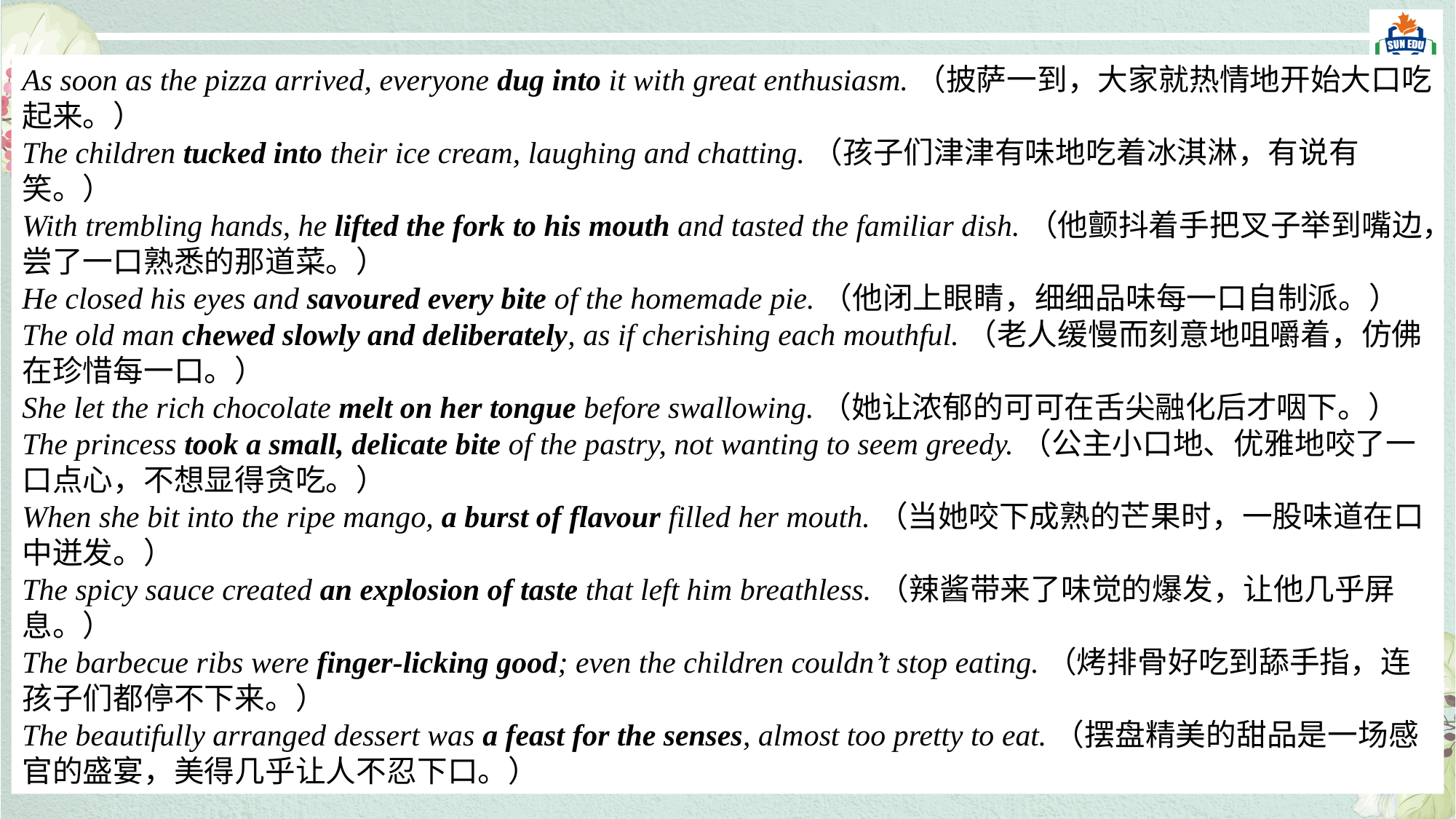

As soon as the pizza arrived, everyone dug into it with great enthusiasm.（披萨一到，大家就热情地开始大口吃起来。）
The children tucked into their ice cream, laughing and chatting.（孩子们津津有味地吃着冰淇淋，有说有笑。）
With trembling hands, he lifted the fork to his mouth and tasted the familiar dish.（他颤抖着手把叉子举到嘴边，尝了一口熟悉的那道菜。）
He closed his eyes and savoured every bite of the homemade pie.（他闭上眼睛，细细品味每一口自制派。）
The old man chewed slowly and deliberately, as if cherishing each mouthful.（老人缓慢而刻意地咀嚼着，仿佛在珍惜每一口。）
She let the rich chocolate melt on her tongue before swallowing.（她让浓郁的可可在舌尖融化后才咽下。）
The princess took a small, delicate bite of the pastry, not wanting to seem greedy.（公主小口地、优雅地咬了一口点心，不想显得贪吃。）
When she bit into the ripe mango, a burst of flavour filled her mouth.（当她咬下成熟的芒果时，一股味道在口中迸发。）
The spicy sauce created an explosion of taste that left him breathless.（辣酱带来了味觉的爆发，让他几乎屏息。）
The barbecue ribs were finger-licking good; even the children couldn’t stop eating.（烤排骨好吃到舔手指，连孩子们都停不下来。）
The beautifully arranged dessert was a feast for the senses, almost too pretty to eat.（摆盘精美的甜品是一场感官的盛宴，美得几乎让人不忍下口。）